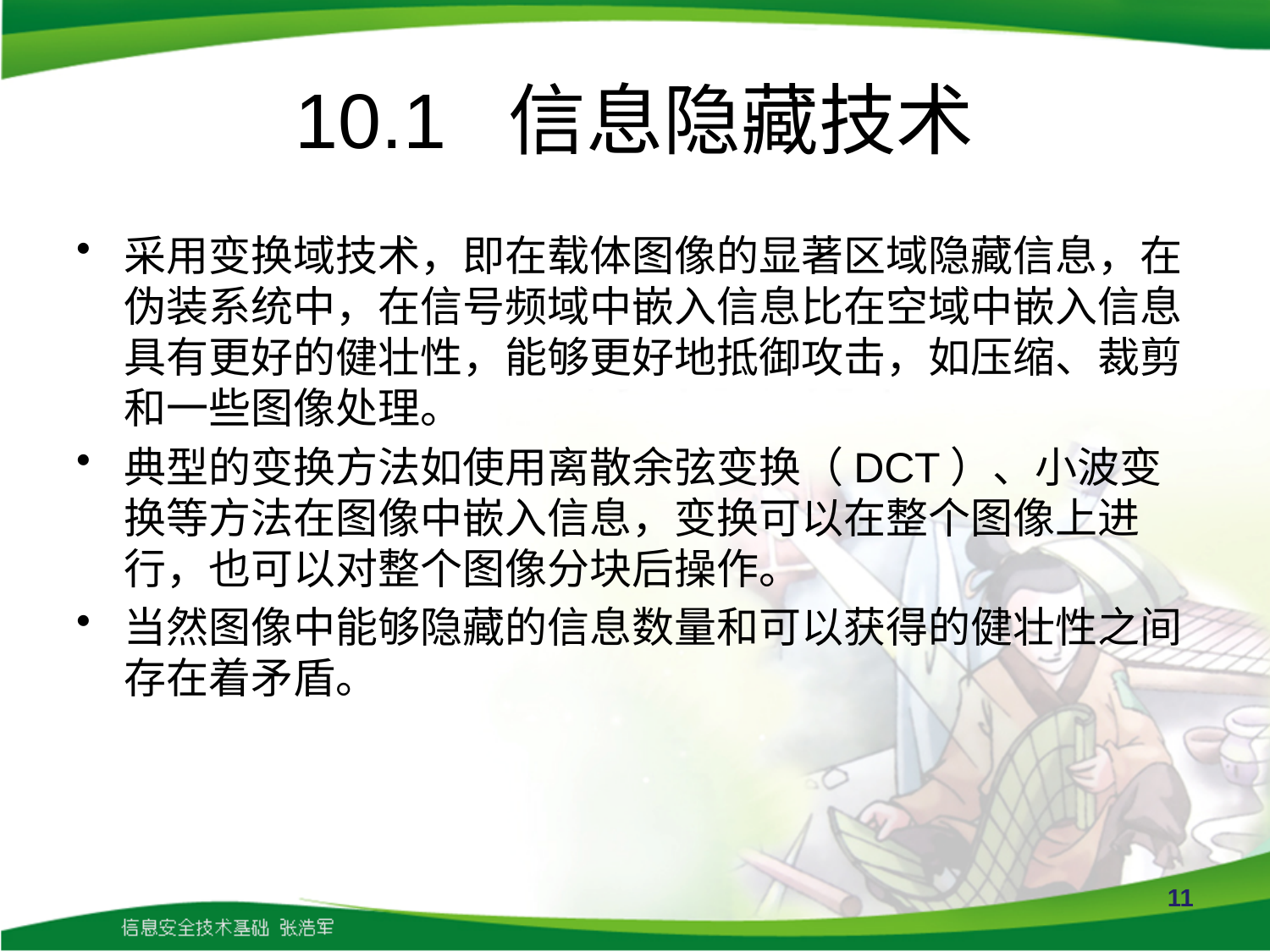

# 10.1  信息隐藏技术
采用变换域技术，即在载体图像的显著区域隐藏信息，在伪装系统中，在信号频域中嵌入信息比在空域中嵌入信息具有更好的健壮性，能够更好地抵御攻击，如压缩、裁剪和一些图像处理。
典型的变换方法如使用离散余弦变换（DCT）、小波变换等方法在图像中嵌入信息，变换可以在整个图像上进行，也可以对整个图像分块后操作。
当然图像中能够隐藏的信息数量和可以获得的健壮性之间存在着矛盾。
11